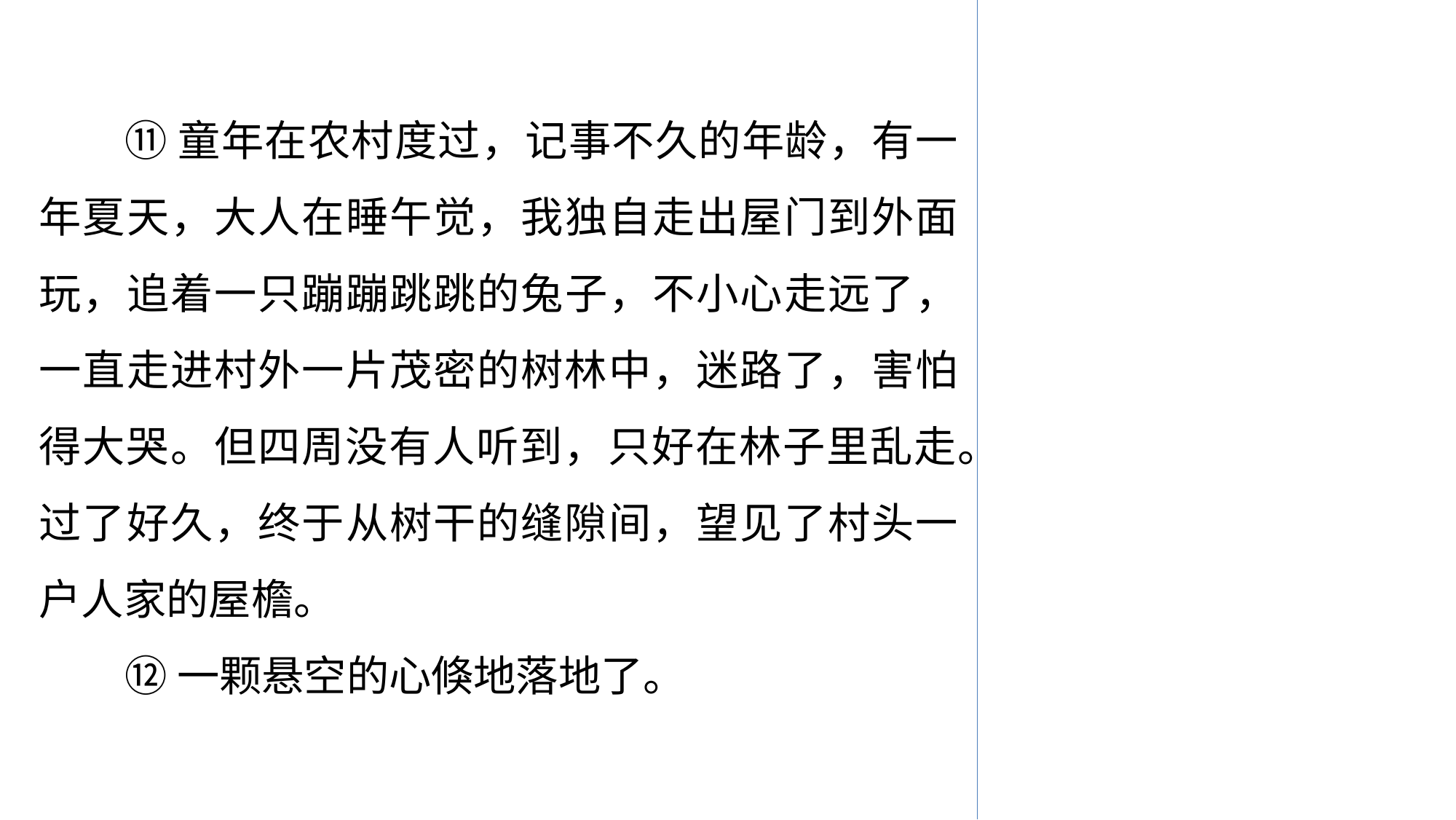

⑪童年在农村度过，记事不久的年龄，有一年夏天，大人在睡午觉，我独自走出屋门到外面玩，追着一只蹦蹦跳跳的兔子，不小心走远了，一直走进村外一片茂密的树林中，迷路了，害怕得大哭。但四周没有人听到，只好在林子里乱走。过了好久，终于从树干的缝隙间，望见了村头一户人家的屋檐。
⑫一颗悬空的心倏地落地了。